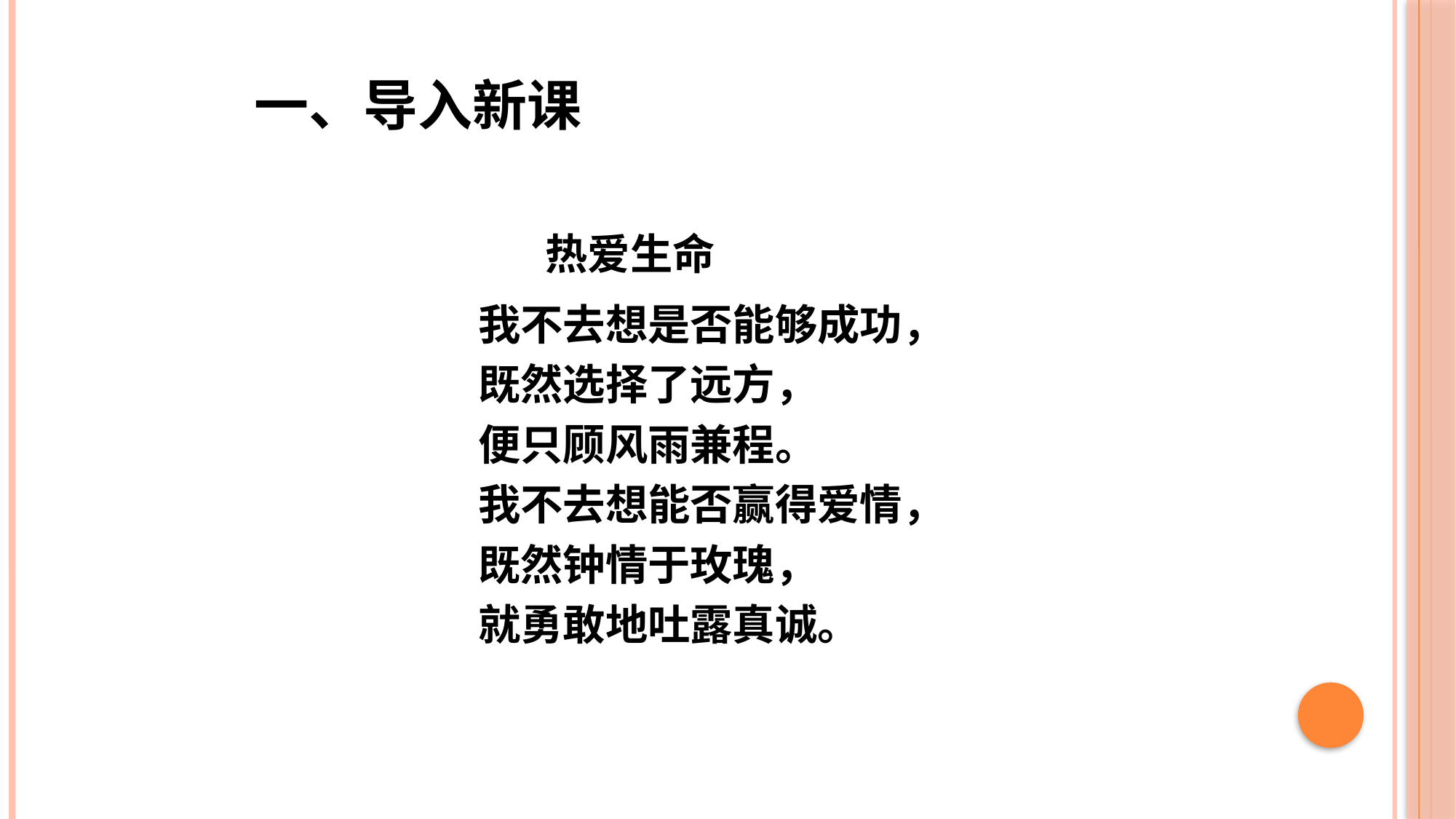

一、导入新课
https://www.ypppt.com/
     热爱生命
我不去想是否能够成功，
既然选择了远方，
便只顾风雨兼程。
我不去想能否赢得爱情，
既然钟情于玫瑰，
就勇敢地吐露真诚。